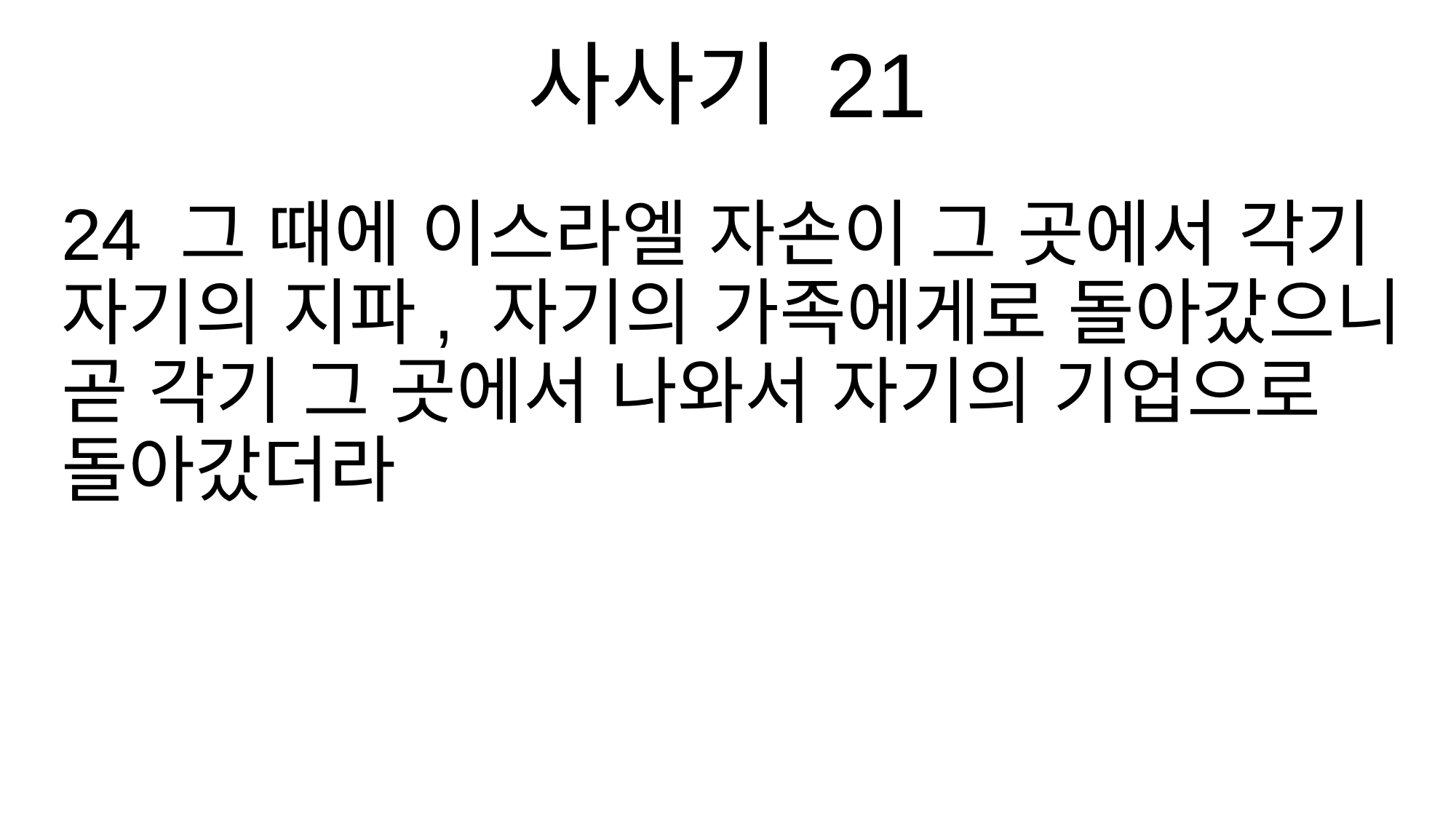

사사기 21
24 그 때에 이스라엘 자손이 그 곳에서 각기 자기의 지파, 자기의 가족에게로 돌아갔으니 곧 각기 그 곳에서 나와서 자기의 기업으로 돌아갔더라